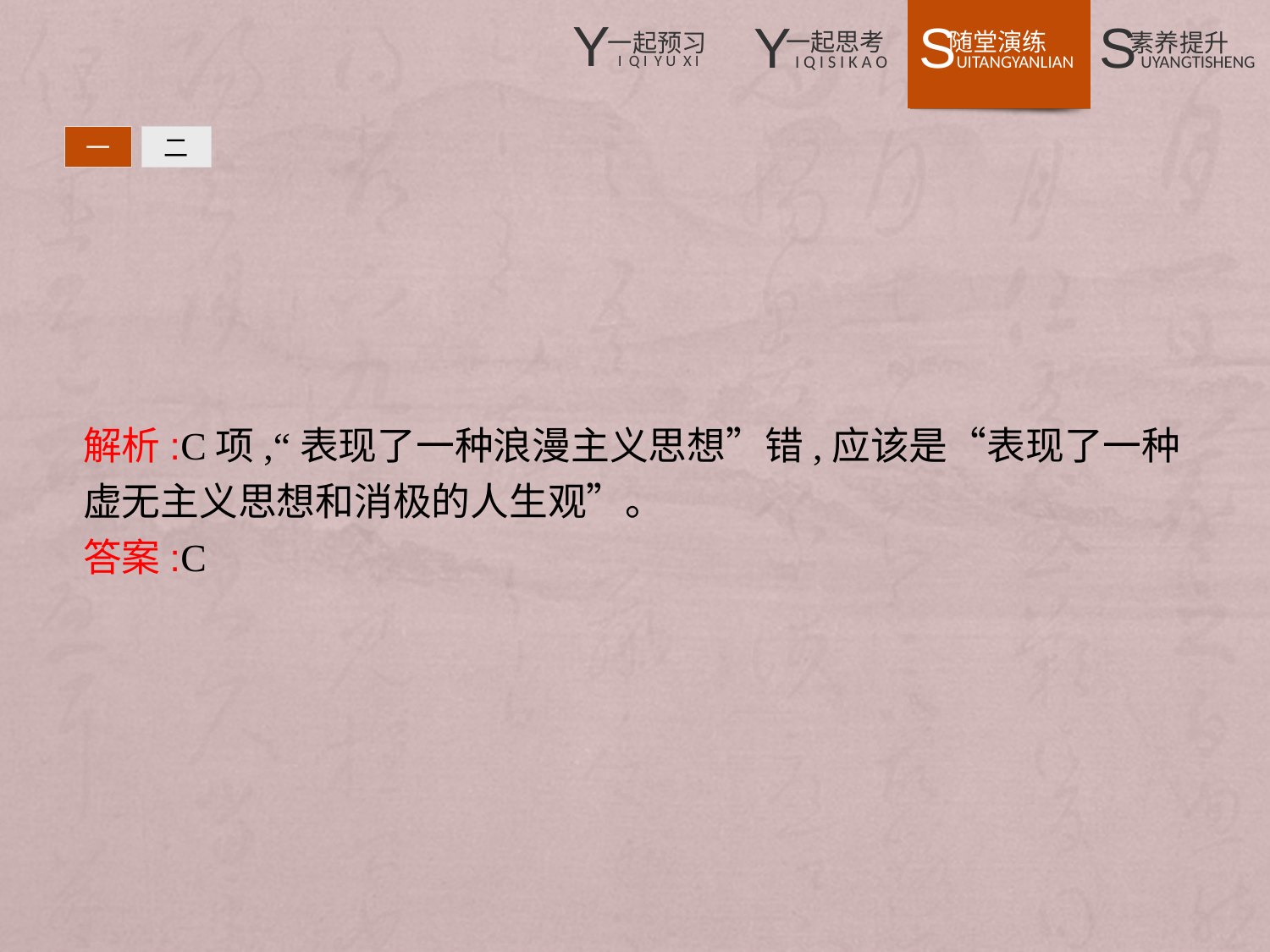

一
二
解析:C项,“表现了一种浪漫主义思想”错,应该是“表现了一种虚无主义思想和消极的人生观”。
答案:C